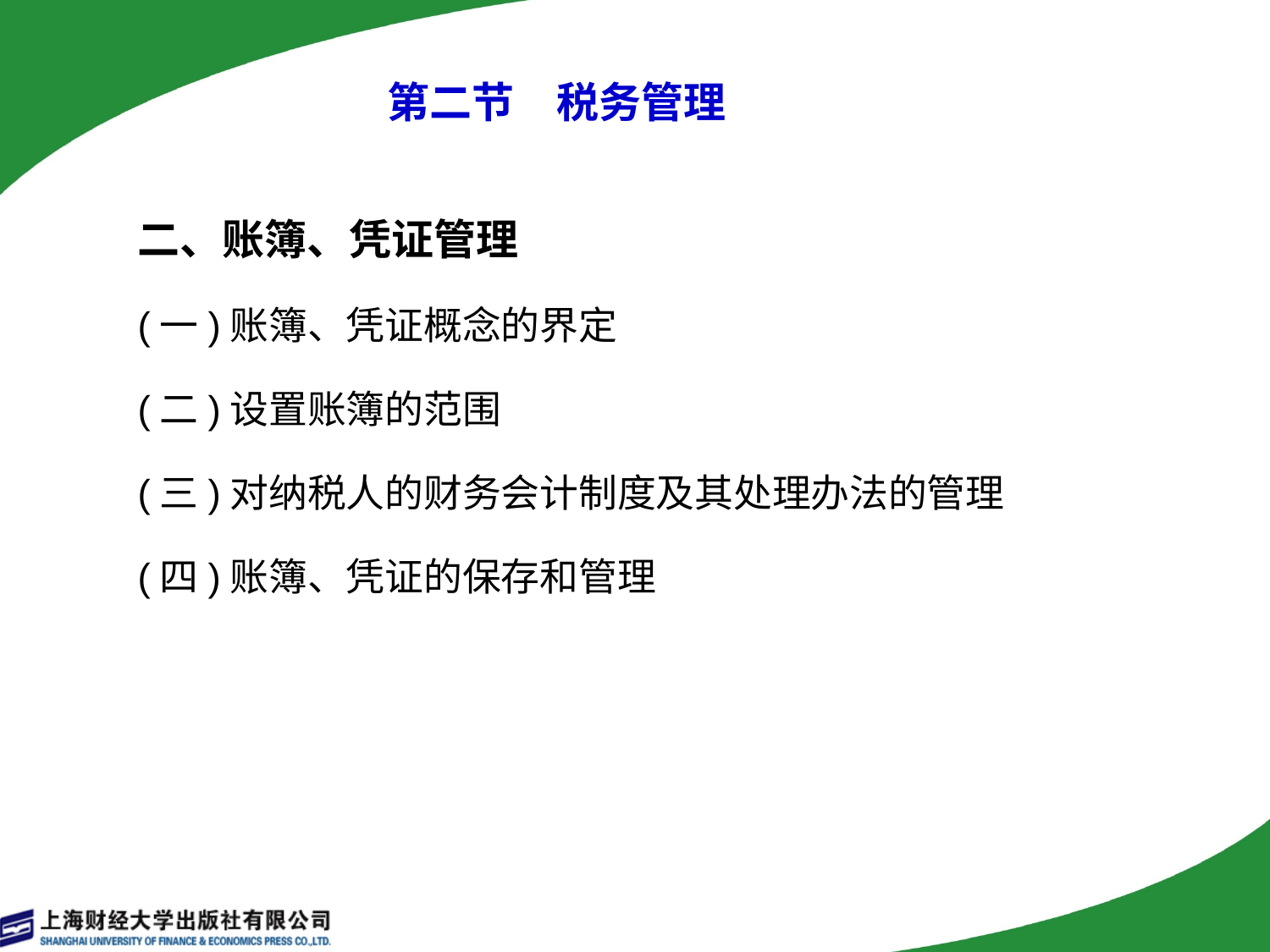

# 第二节　税务管理
二、账簿、凭证管理
(一)账簿、凭证概念的界定
(二)设置账簿的范围
(三)对纳税人的财务会计制度及其处理办法的管理
(四)账簿、凭证的保存和管理